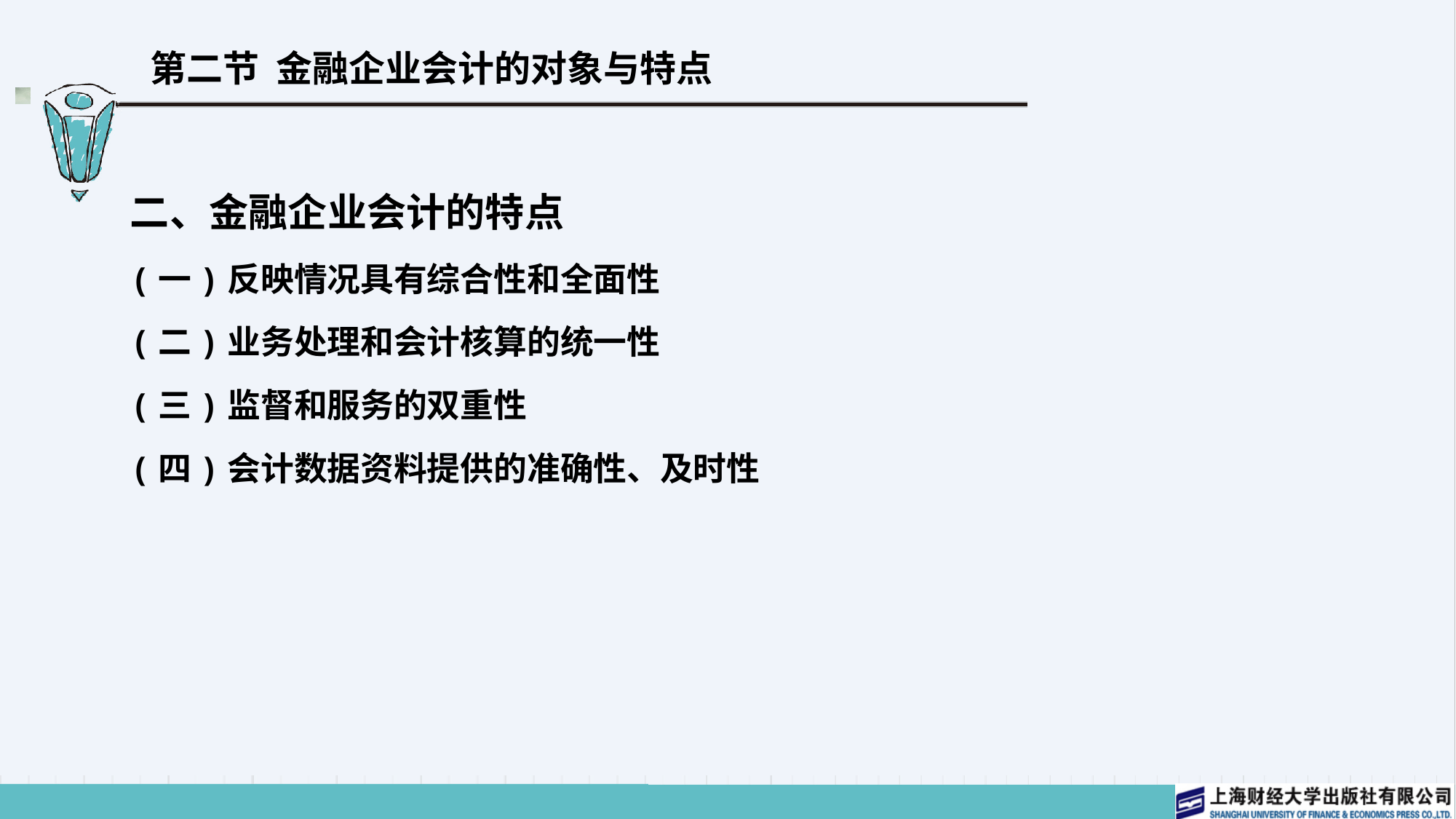

# 第二节  金融企业会计的对象与特点
二、金融企业会计的特点
(一)反映情况具有综合性和全面性
(二)业务处理和会计核算的统一性
(三)监督和服务的双重性
(四)会计数据资料提供的准确性、及时性